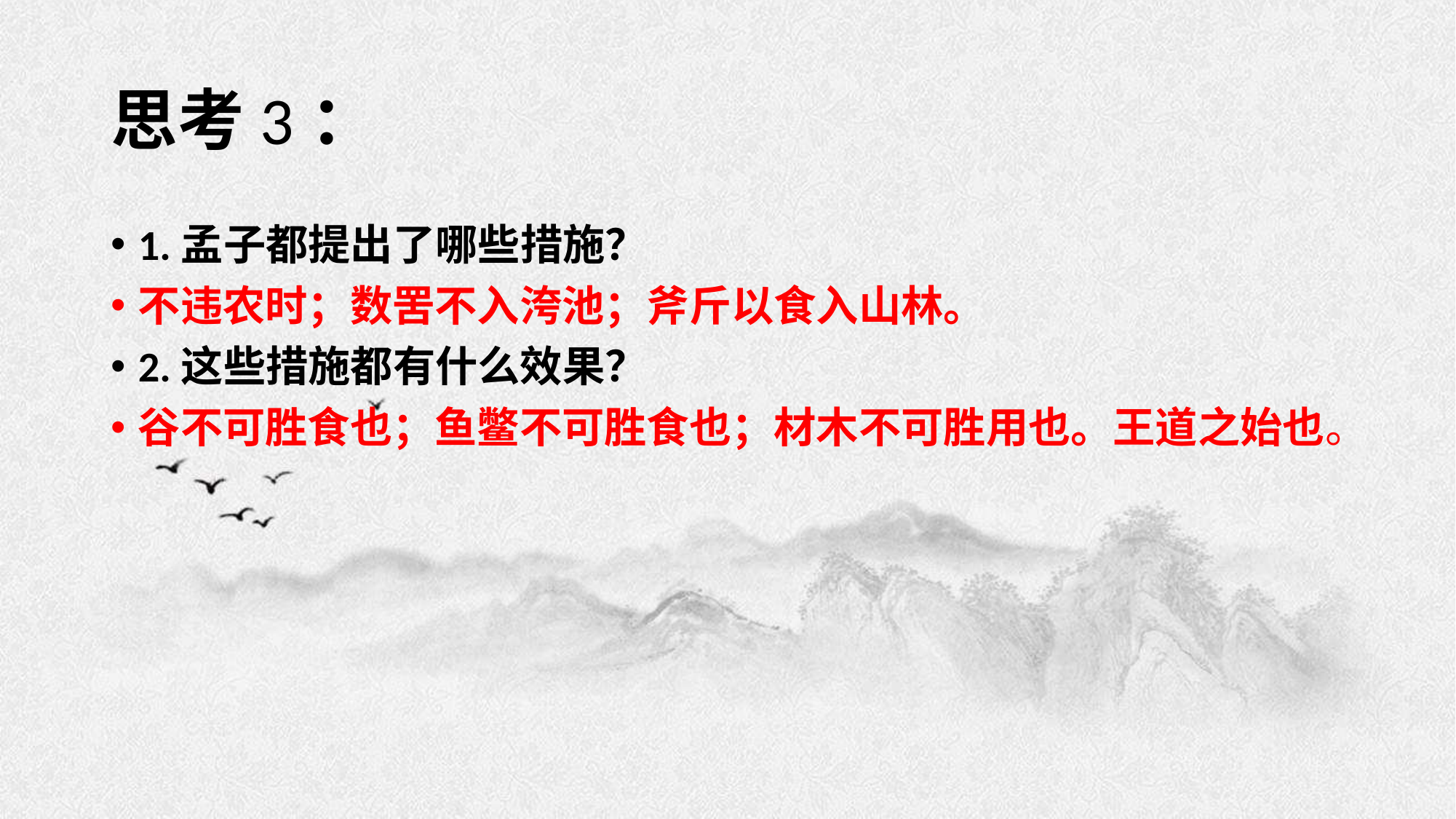

# 思考3：
1.孟子都提出了哪些措施？
不违农时；数罟不入洿池；斧斤以食入山林。
2.这些措施都有什么效果？
谷不可胜食也；鱼鳖不可胜食也；材木不可胜用也。王道之始也。